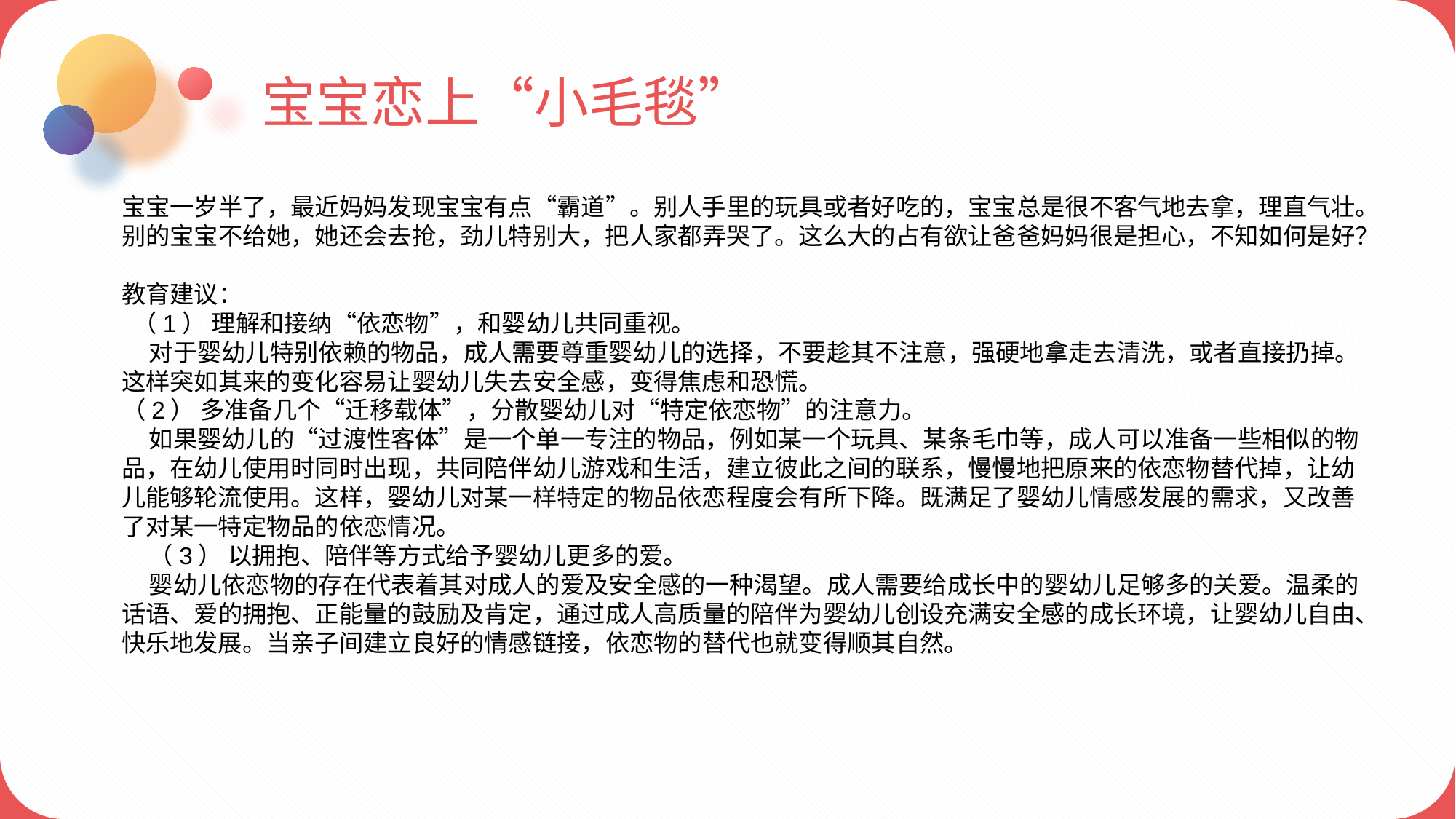

宝宝恋上“小毛毯”
宝宝一岁半了，最近妈妈发现宝宝有点“霸道”。别人手里的玩具或者好吃的，宝宝总是很不客气地去拿，理直气壮。别的宝宝不给她，她还会去抢，劲儿特别大，把人家都弄哭了。这么大的占有欲让爸爸妈妈很是担心，不知如何是好？

教育建议：
 （1） 理解和接纳“依恋物”，和婴幼儿共同重视。
    对于婴幼儿特别依赖的物品，成人需要尊重婴幼儿的选择，不要趁其不注意，强硬地拿走去清洗，或者直接扔掉。这样突如其来的变化容易让婴幼儿失去安全感，变得焦虑和恐慌。
（2） 多准备几个“迁移载体”，分散婴幼儿对“特定依恋物”的注意力。
    如果婴幼儿的“过渡性客体”是一个单一专注的物品，例如某一个玩具、某条毛巾等，成人可以准备一些相似的物品，在幼儿使用时同时出现，共同陪伴幼儿游戏和生活，建立彼此之间的联系，慢慢地把原来的依恋物替代掉，让幼儿能够轮流使用。这样，婴幼儿对某一样特定的物品依恋程度会有所下降。既满足了婴幼儿情感发展的需求，又改善了对某一特定物品的依恋情况。
    （3） 以拥抱、陪伴等方式给予婴幼儿更多的爱。
    婴幼儿依恋物的存在代表着其对成人的爱及安全感的一种渴望。成人需要给成长中的婴幼儿足够多的关爱。温柔的话语、爱的拥抱、正能量的鼓励及肯定，通过成人高质量的陪伴为婴幼儿创设充满安全感的成长环境，让婴幼儿自由、快乐地发展。当亲子间建立良好的情感链接，依恋物的替代也就变得顺其自然。